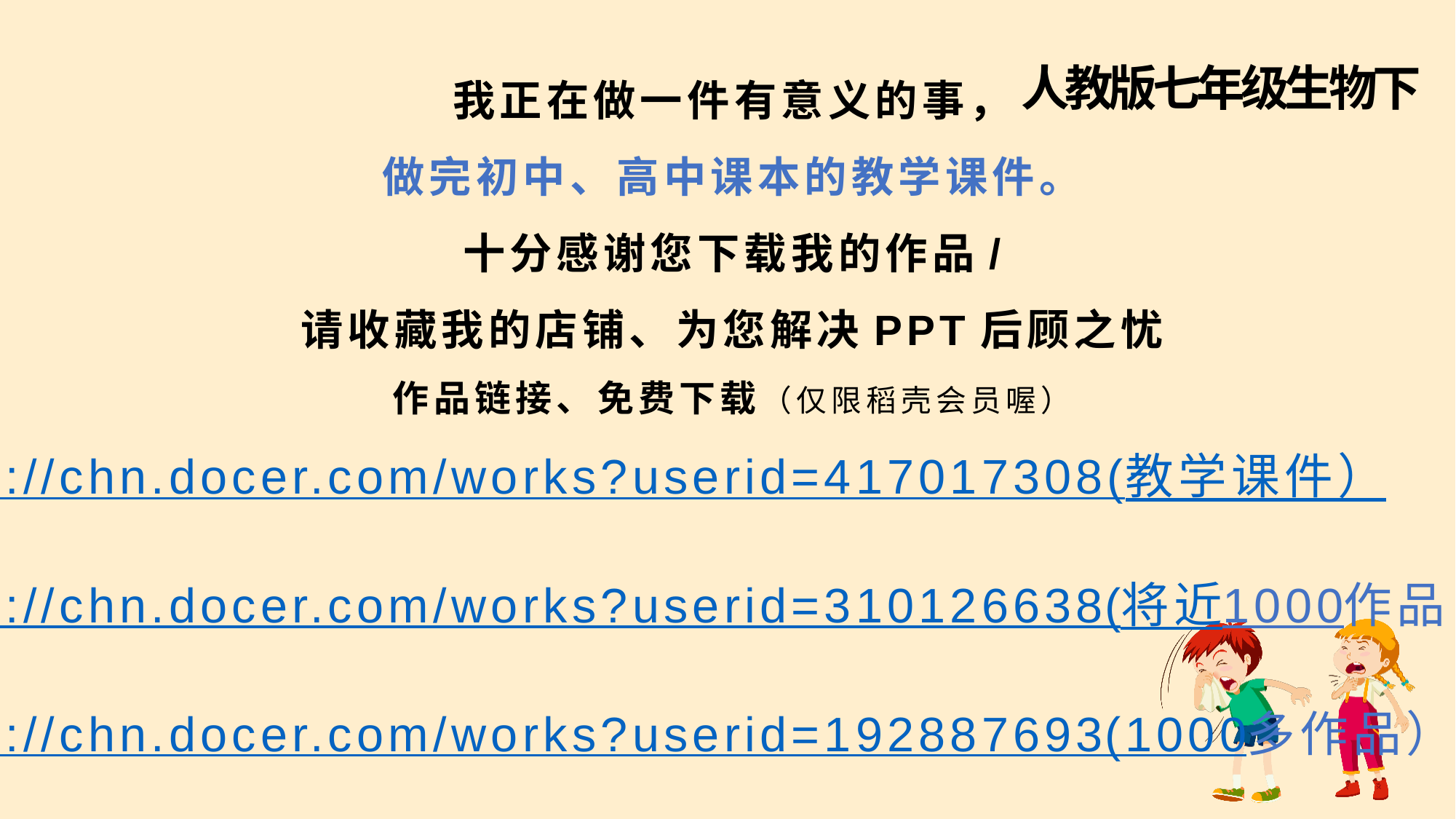

我正在做一件有意义的事，
做完初中、高中课本的教学课件。
十分感谢您下载我的作品/
请收藏我的店铺、为您解决PPT后顾之忧
作品链接、免费下载（仅限稻壳会员喔）

#

http://chn.docer.com/works?userid=417017308(教学课件）

http://chn.docer.com/works?userid=310126638(将近1000作品.班会）

http://chn.docer.com/works?userid=192887693(1000多作品）